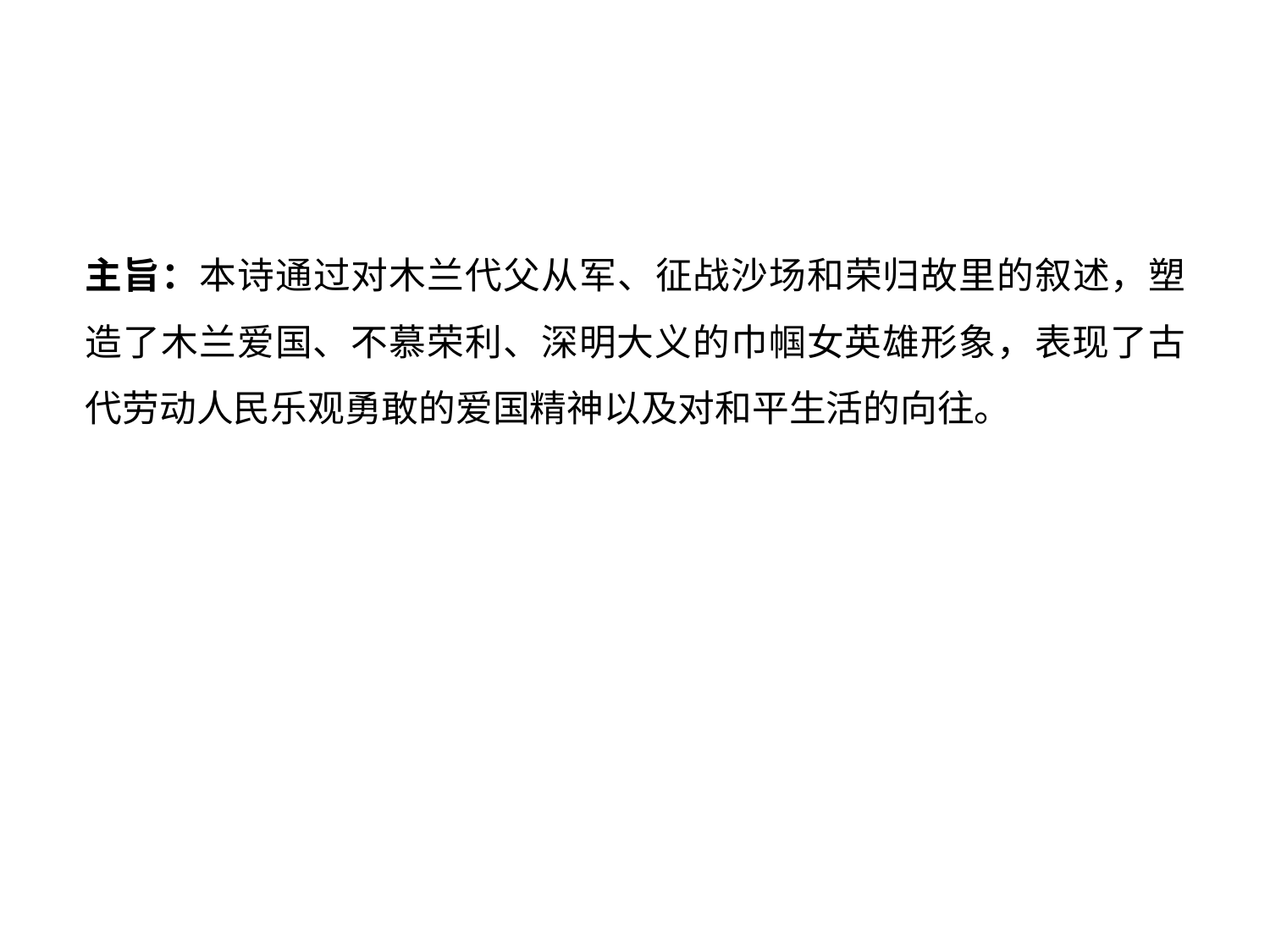

主旨：本诗通过对木兰代父从军、征战沙场和荣归故里的叙述，塑造了木兰爱国、不慕荣利、深明大义的巾帼女英雄形象，表现了古代劳动人民乐观勇敢的爱国精神以及对和平生活的向往。